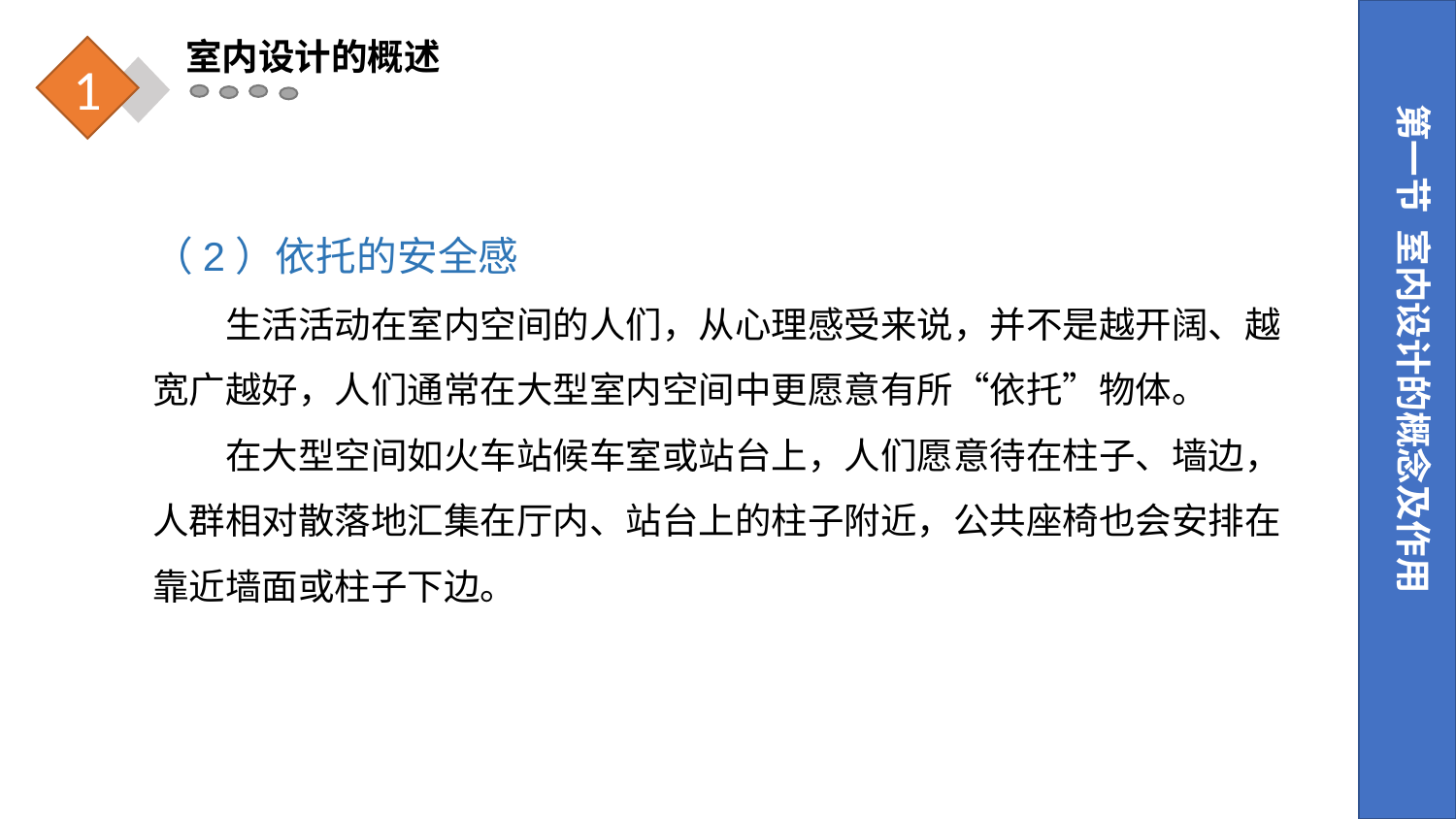

室内设计的概述
1

第一节  室内设计的概念及作用
（2）依托的安全感
　　生活活动在室内空间的人们，从心理感受来说，并不是越开阔、越宽广越好，人们通常在大型室内空间中更愿意有所“依托”物体。
　　在大型空间如火车站候车室或站台上，人们愿意待在柱子、墙边，人群相对散落地汇集在厅内、站台上的柱子附近，公共座椅也会安排在靠近墙面或柱子下边。